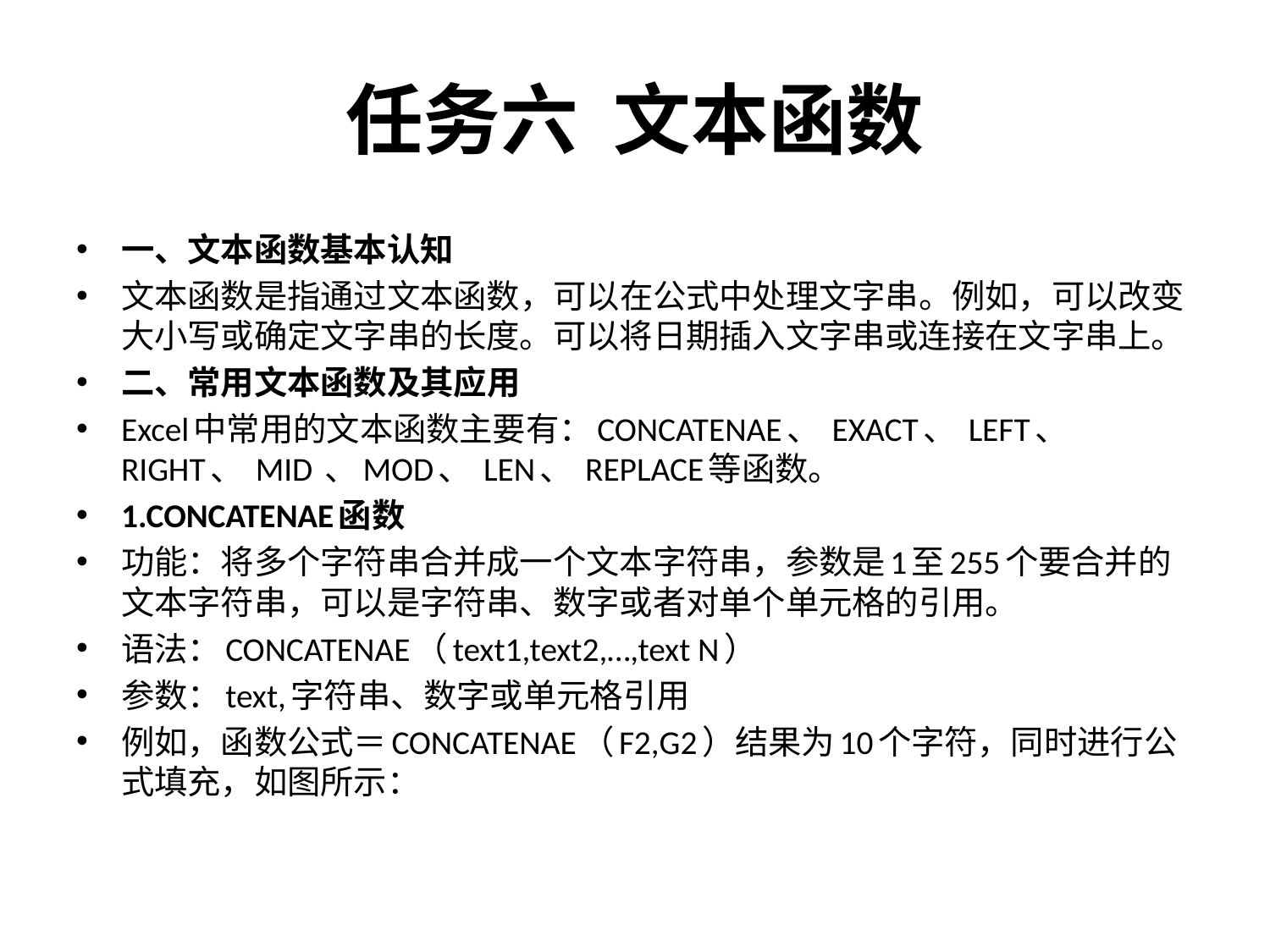

# 任务六  文本函数
一、文本函数基本认知
文本函数是指通过文本函数，可以在公式中处理文字串。例如，可以改变大小写或确定文字串的长度。可以将日期插入文字串或连接在文字串上。
二、常用文本函数及其应用
Excel中常用的文本函数主要有：CONCATENAE、 EXACT、 LEFT、 RIGHT、 MID 、MOD、 LEN、 REPLACE等函数。
1.CONCATENAE函数
功能：将多个字符串合并成一个文本字符串，参数是1至255个要合并的文本字符串，可以是字符串、数字或者对单个单元格的引用。
语法：CONCATENAE（text1,text2,…,text N）
参数：text,字符串、数字或单元格引用
例如，函数公式＝CONCATENAE（F2,G2）结果为10个字符，同时进行公式填充，如图所示：